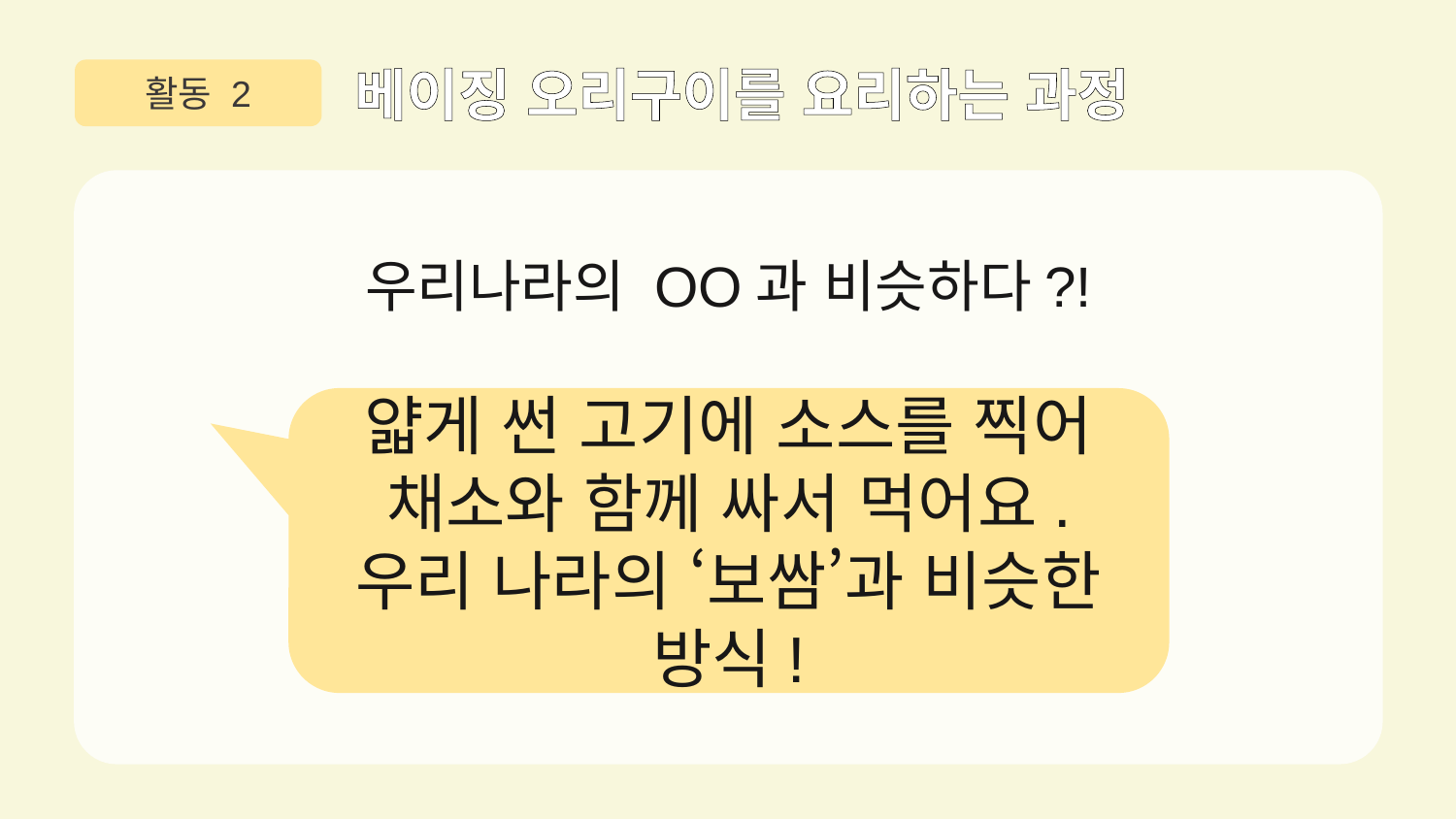

활동 2
베이징 오리구이를 요리하는 과정
우리나라의 OO과 비슷하다?!
얇게 썬 고기에 소스를 찍어
채소와 함께 싸서 먹어요.
우리 나라의 ‘보쌈’과 비슷한 방식!